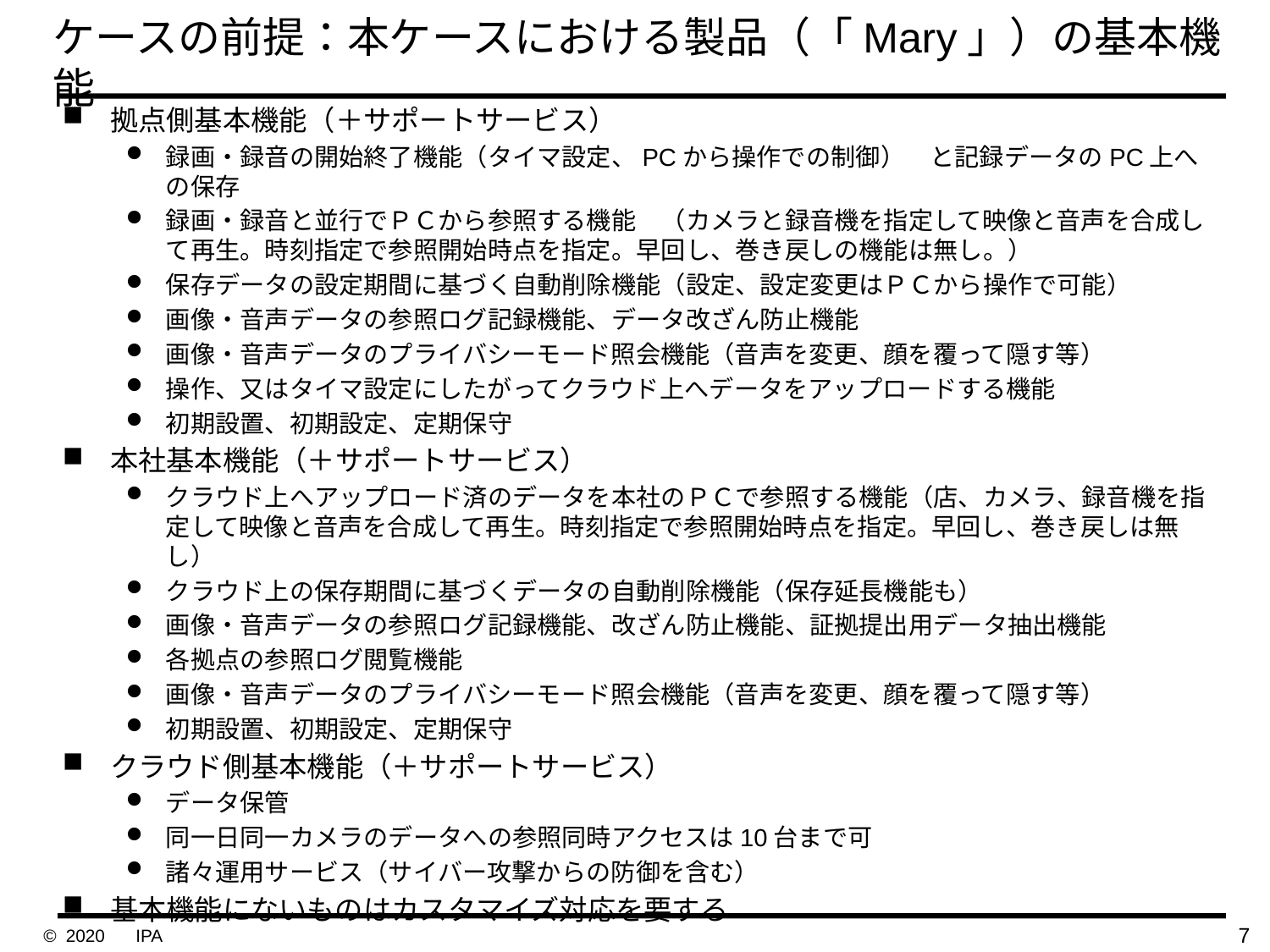

ケースの前提：本ケースにおける製品（「Mary」）の基本機能
拠点側基本機能（＋サポートサービス）
録画・録音の開始終了機能（タイマ設定、PCから操作での制御）　と記録データのPC上への保存
録画・録音と並行でＰＣから参照する機能　（カメラと録音機を指定して映像と音声を合成して再生。時刻指定で参照開始時点を指定。早回し、巻き戻しの機能は無し。）
保存データの設定期間に基づく自動削除機能（設定、設定変更はＰＣから操作で可能）
画像・音声データの参照ログ記録機能、データ改ざん防止機能
画像・音声データのプライバシーモード照会機能（音声を変更、顔を覆って隠す等）
操作、又はタイマ設定にしたがってクラウド上へデータをアップロードする機能
初期設置、初期設定、定期保守
本社基本機能（＋サポートサービス）
クラウド上へアップロード済のデータを本社のＰＣで参照する機能（店、カメラ、録音機を指定して映像と音声を合成して再生。時刻指定で参照開始時点を指定。早回し、巻き戻しは無し）
クラウド上の保存期間に基づくデータの自動削除機能（保存延長機能も）
画像・音声データの参照ログ記録機能、改ざん防止機能、証拠提出用データ抽出機能
各拠点の参照ログ閲覧機能
画像・音声データのプライバシーモード照会機能（音声を変更、顔を覆って隠す等）
初期設置、初期設定、定期保守
クラウド側基本機能（＋サポートサービス）
データ保管
同一日同一カメラのデータへの参照同時アクセスは10台まで可
諸々運用サービス（サイバー攻撃からの防御を含む）
基本機能にないものはカスタマイズ対応を要する